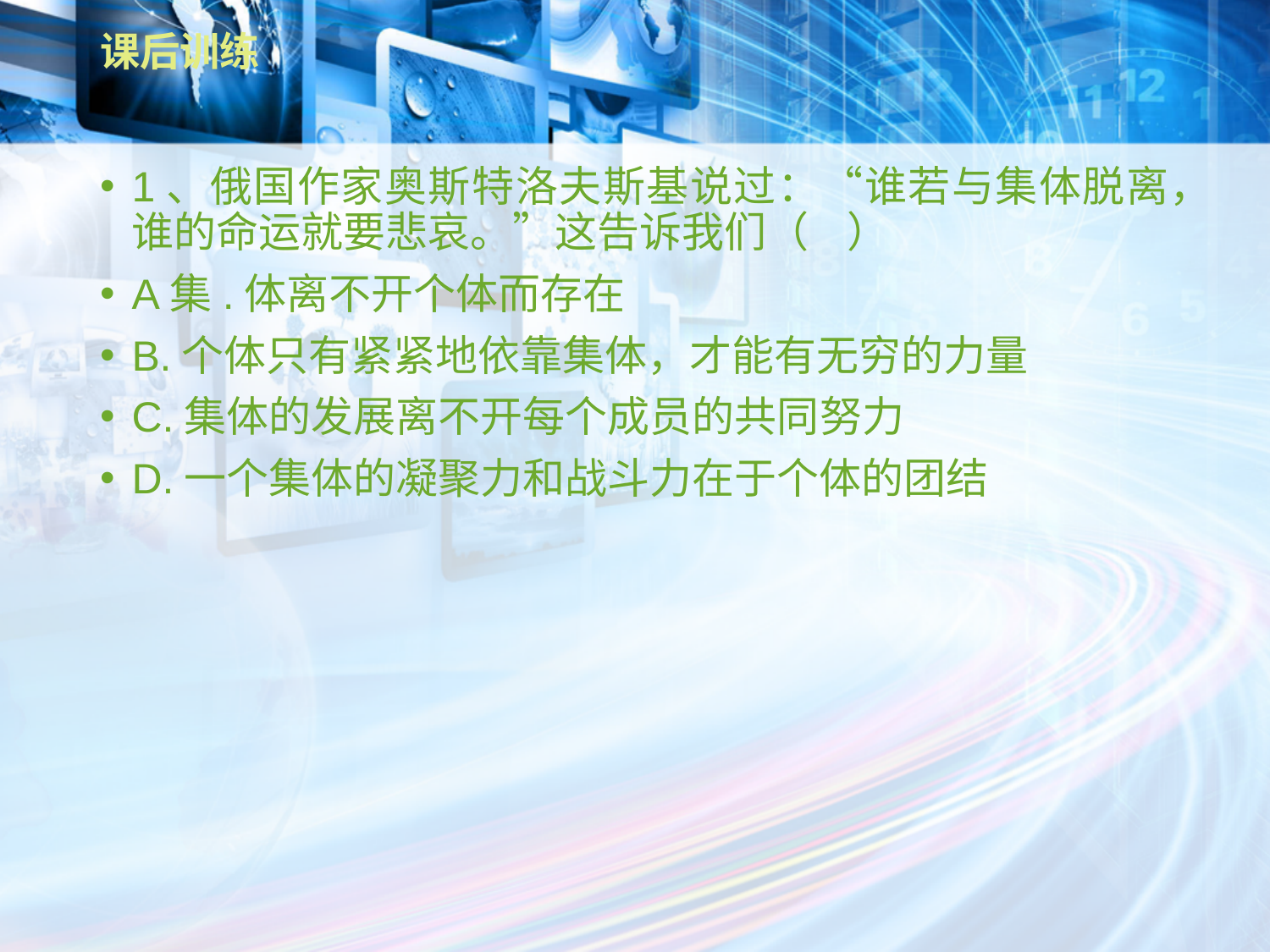

# 课后训练
1、俄国作家奥斯特洛夫斯基说过：“谁若与集体脱离，谁的命运就要悲哀。”这告诉我们（    ）
A集.体离不开个体而存在
B.个体只有紧紧地依靠集体，才能有无穷的力量
C.集体的发展离不开每个成员的共同努力
D.一个集体的凝聚力和战斗力在于个体的团结